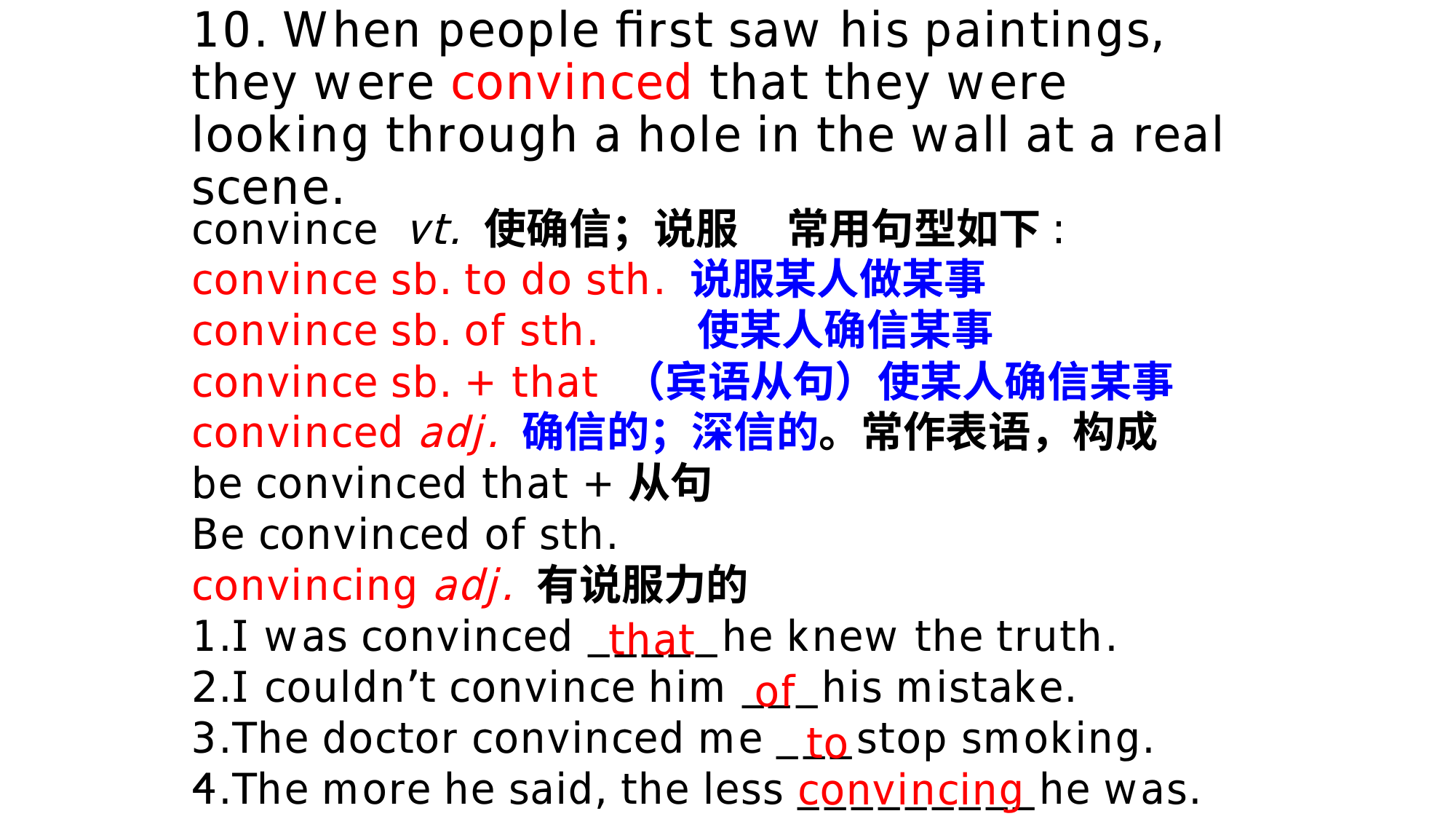

10. When people first saw his paintings, they were convinced that they were looking through a hole in the wall at a real scene.

convince  vt. 使确信；说服     常用句型如下:
convince sb. to do sth. 说服某人做某事
convince sb. of sth.       使某人确信某事
convince sb. + that （宾语从句）使某人确信某事
convinced adj. 确信的；深信的。常作表语，构成
be convinced that +从句
Be convinced of sth.
convincing adj. 有说服力的
1.I was convinced _____he knew the truth.
2.I couldn’t convince him ___his mistake.
3.The doctor convinced me ___stop smoking.
4.The more he said, the less _________he was.
that
of
to
convincing